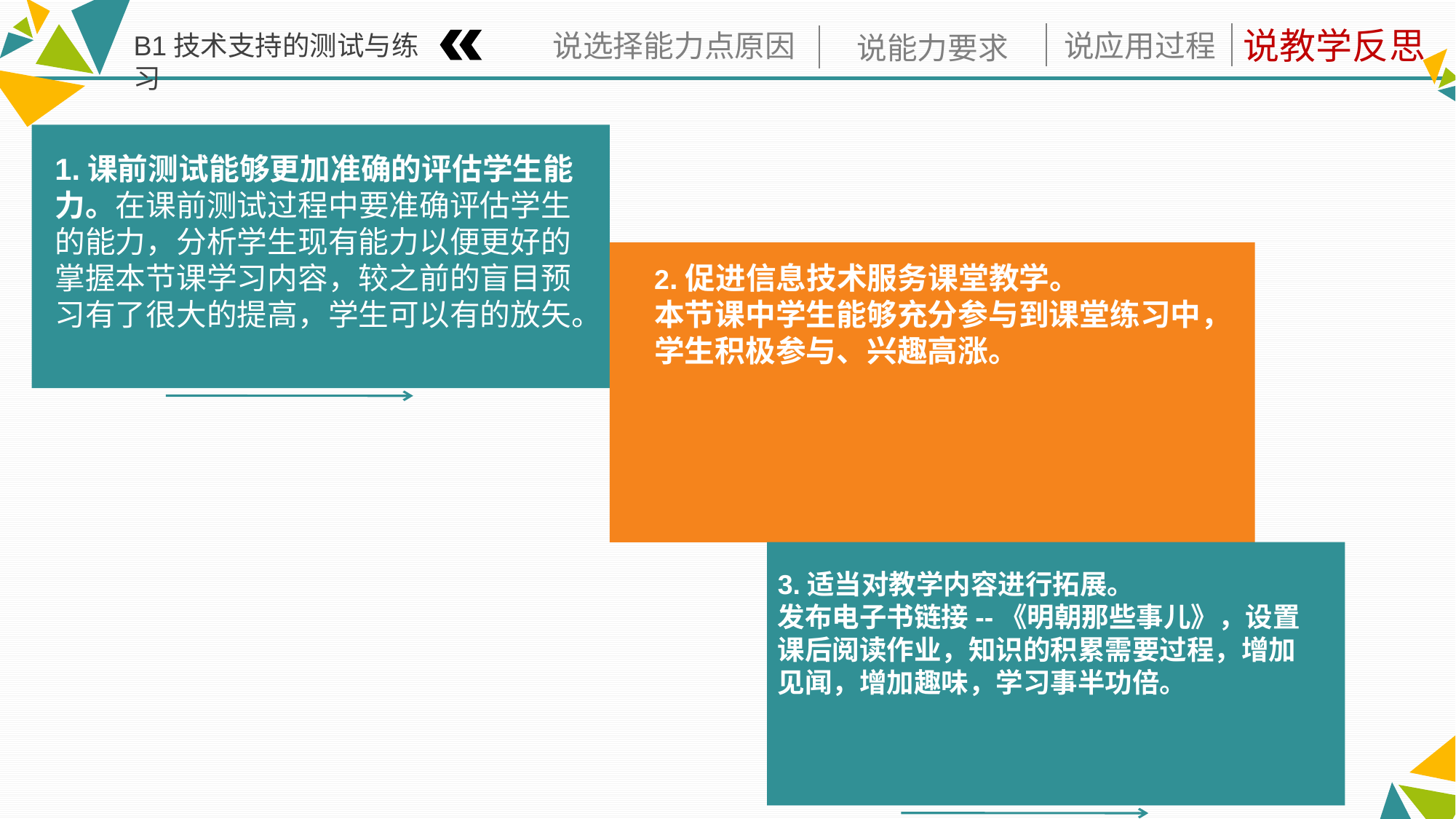

B1技术支持的测试与练习

1.课前测试能够更加准确的评估学生能力。在课前测试过程中要准确评估学生的能力，分析学生现有能力以便更好的掌握本节课学习内容，较之前的盲目预习有了很大的提高，学生可以有的放矢。

2.促进信息技术服务课堂教学。
本节课中学生能够充分参与到课堂练习中，学生积极参与、兴趣高涨。

3.适当对教学内容进行拓展。
发布电子书链接--《明朝那些事儿》，设置课后阅读作业，知识的积累需要过程，增加见闻，增加趣味，学习事半功倍。